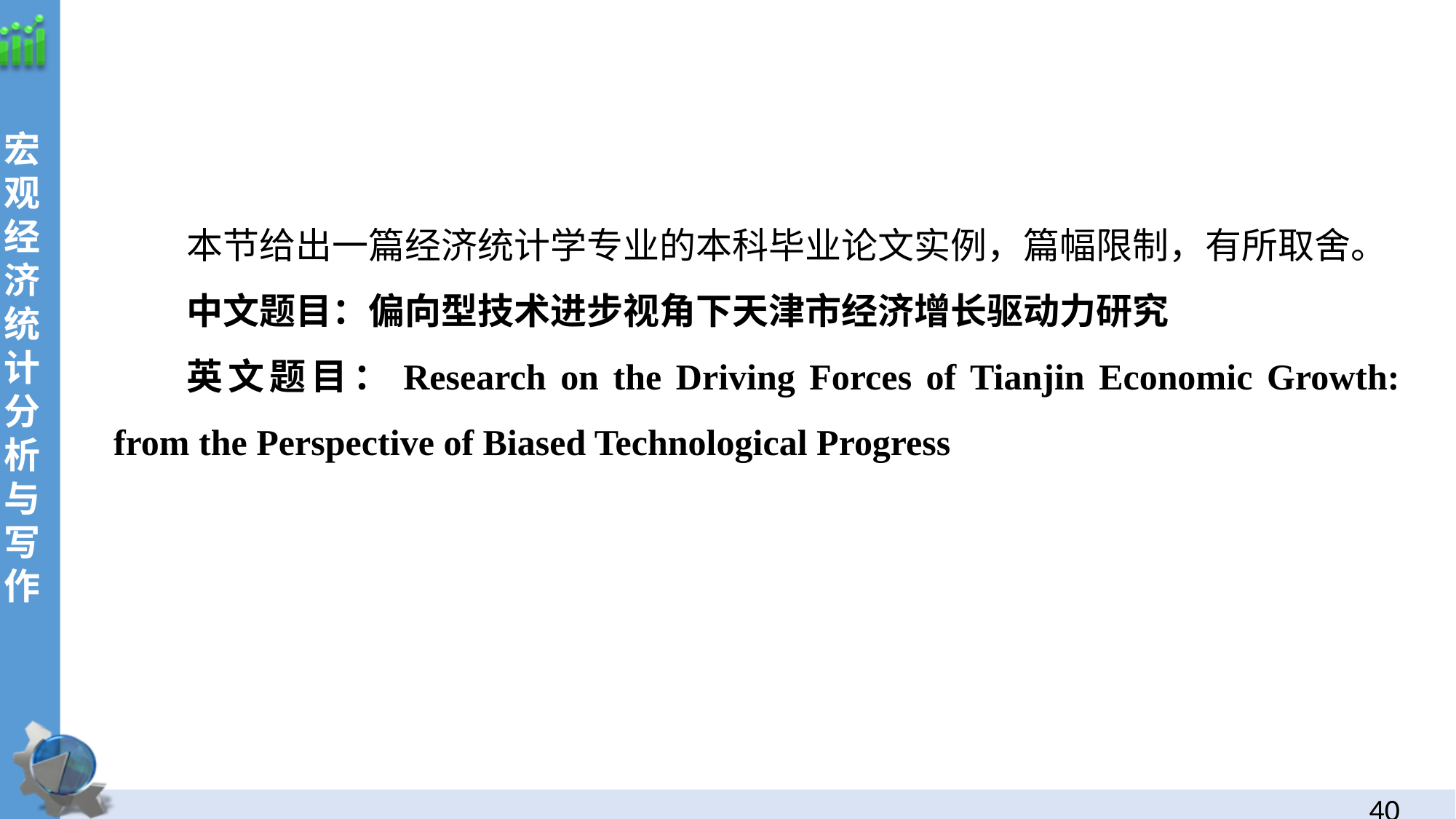

本节给出一篇经济统计学专业的本科毕业论文实例，篇幅限制，有所取舍。
中文题目：偏向型技术进步视角下天津市经济增长驱动力研究
英文题目：Research on the Driving Forces of Tianjin Economic Growth: from the Perspective of Biased Technological Progress

40